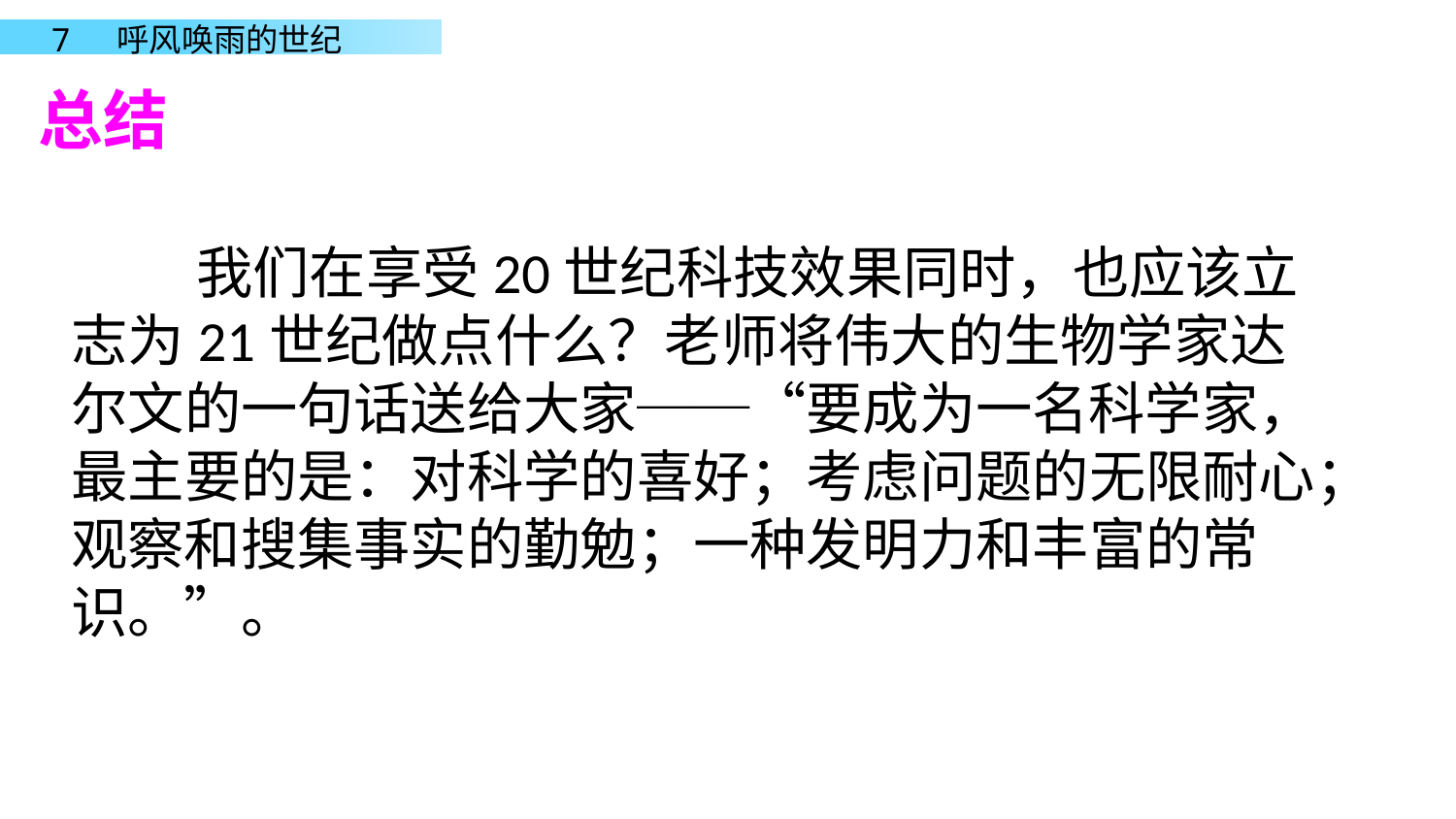

总结
     我们在享受20世纪科技效果同时，也应该立志为21世纪做点什么？老师将伟大的生物学家达尔文的一句话送给大家──“要成为一名科学家，最主要的是：对科学的喜好；考虑问题的无限耐心；观察和搜集事实的勤勉；一种发明力和丰富的常识。”。